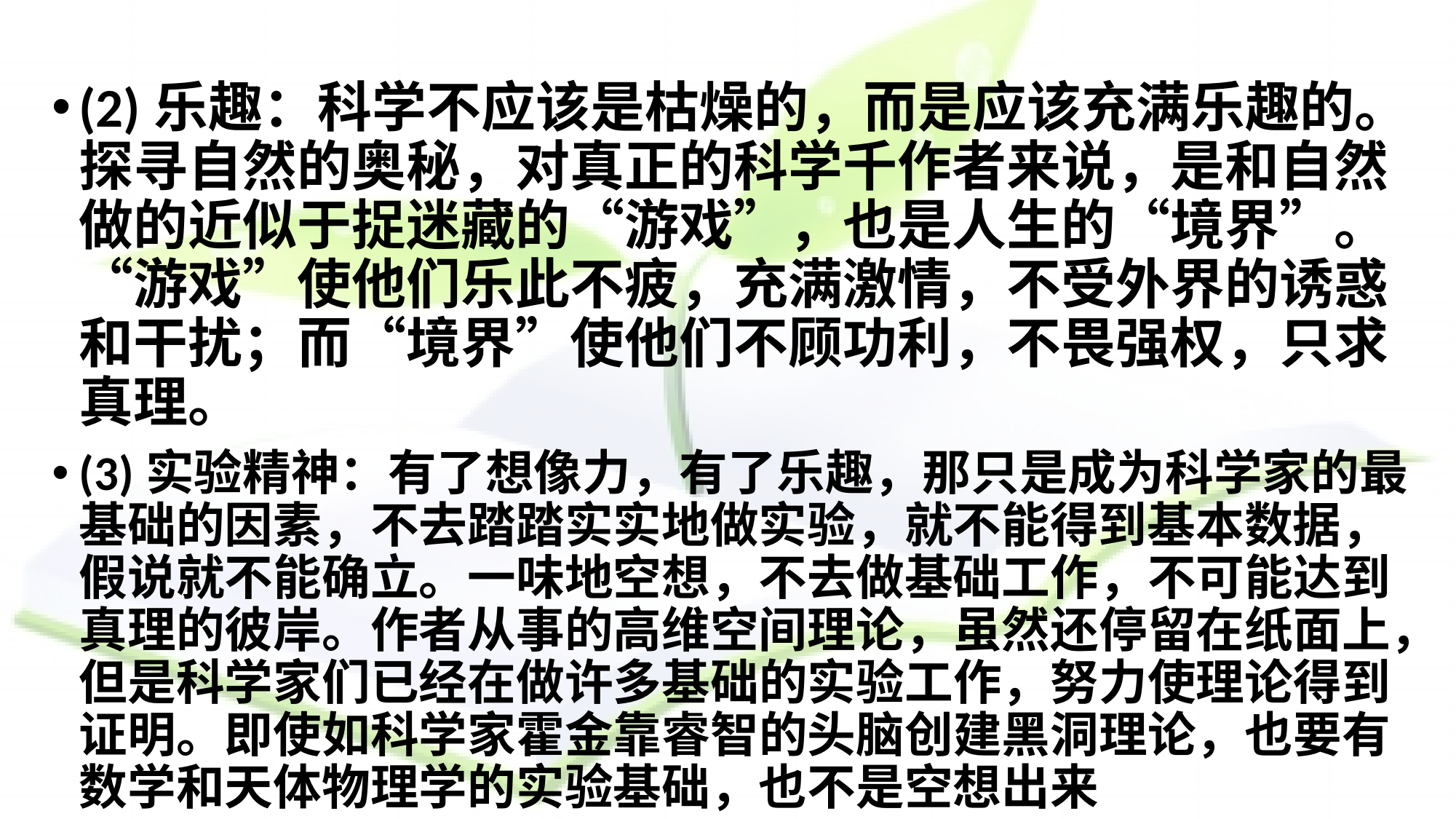

(2)乐趣：科学不应该是枯燥的，而是应该充满乐趣的。探寻自然的奥秘，对真正的科学千作者来说，是和自然做的近似于捉迷藏的“游戏”，也是人生的“境界”。“游戏”使他们乐此不疲，充满激情，不受外界的诱惑和干扰；而“境界”使他们不顾功利，不畏强权，只求真理。
(3)实验精神：有了想像力，有了乐趣，那只是成为科学家的最基础的因素，不去踏踏实实地做实验，就不能得到基本数据，假说就不能确立。一味地空想，不去做基础工作，不可能达到真理的彼岸。作者从事的高维空间理论，虽然还停留在纸面上，但是科学家们已经在做许多基础的实验工作，努力使理论得到证明。即使如科学家霍金靠睿智的头脑创建黑洞理论，也要有数学和天体物理学的实验基础，也不是空想出来